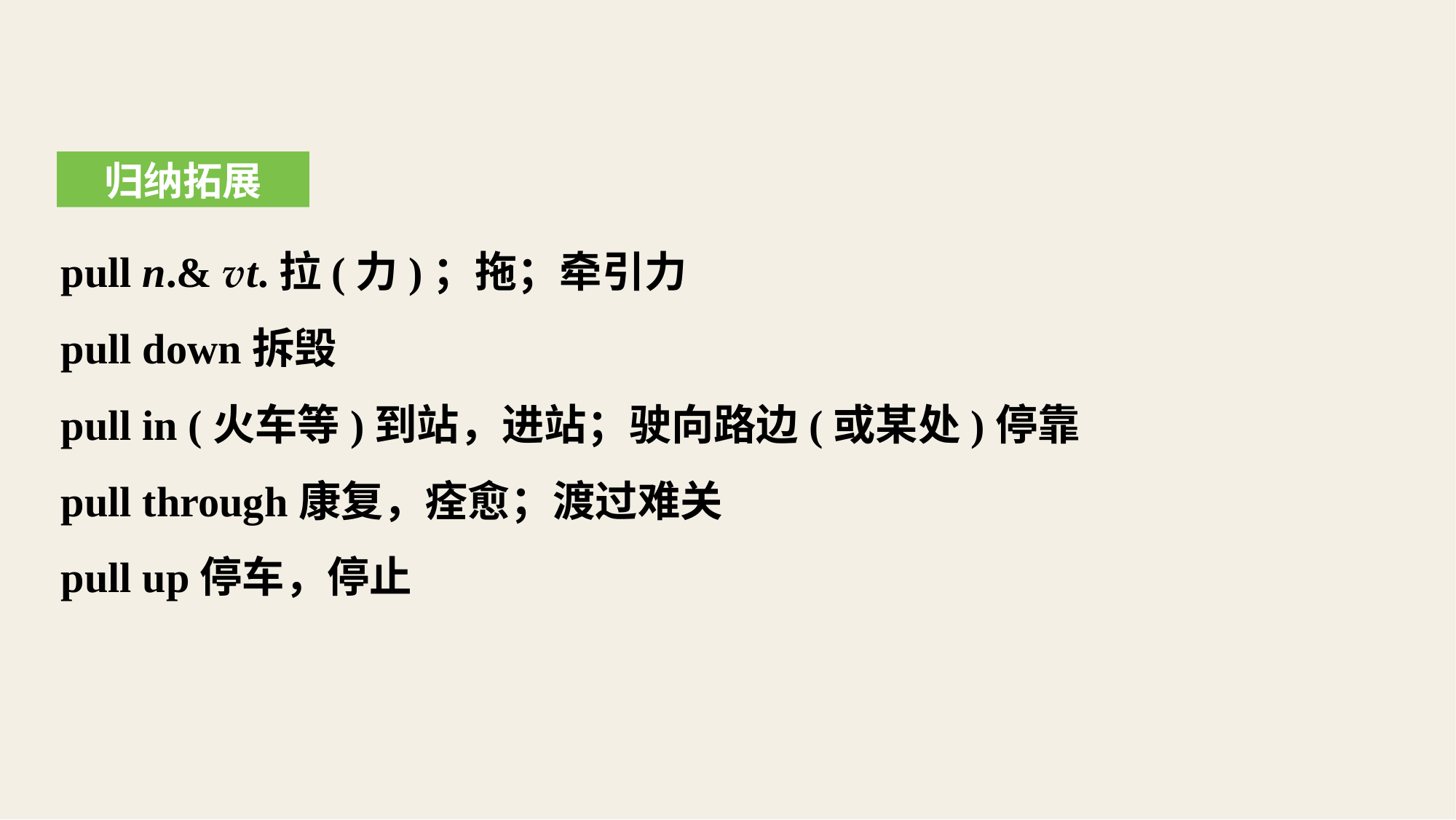

归纳拓展
pull n.& vt.拉(力)；拖；牵引力
pull down拆毁
pull in (火车等)到站，进站；驶向路边(或某处)停靠
pull through康复，痊愈；渡过难关
pull up停车，停止